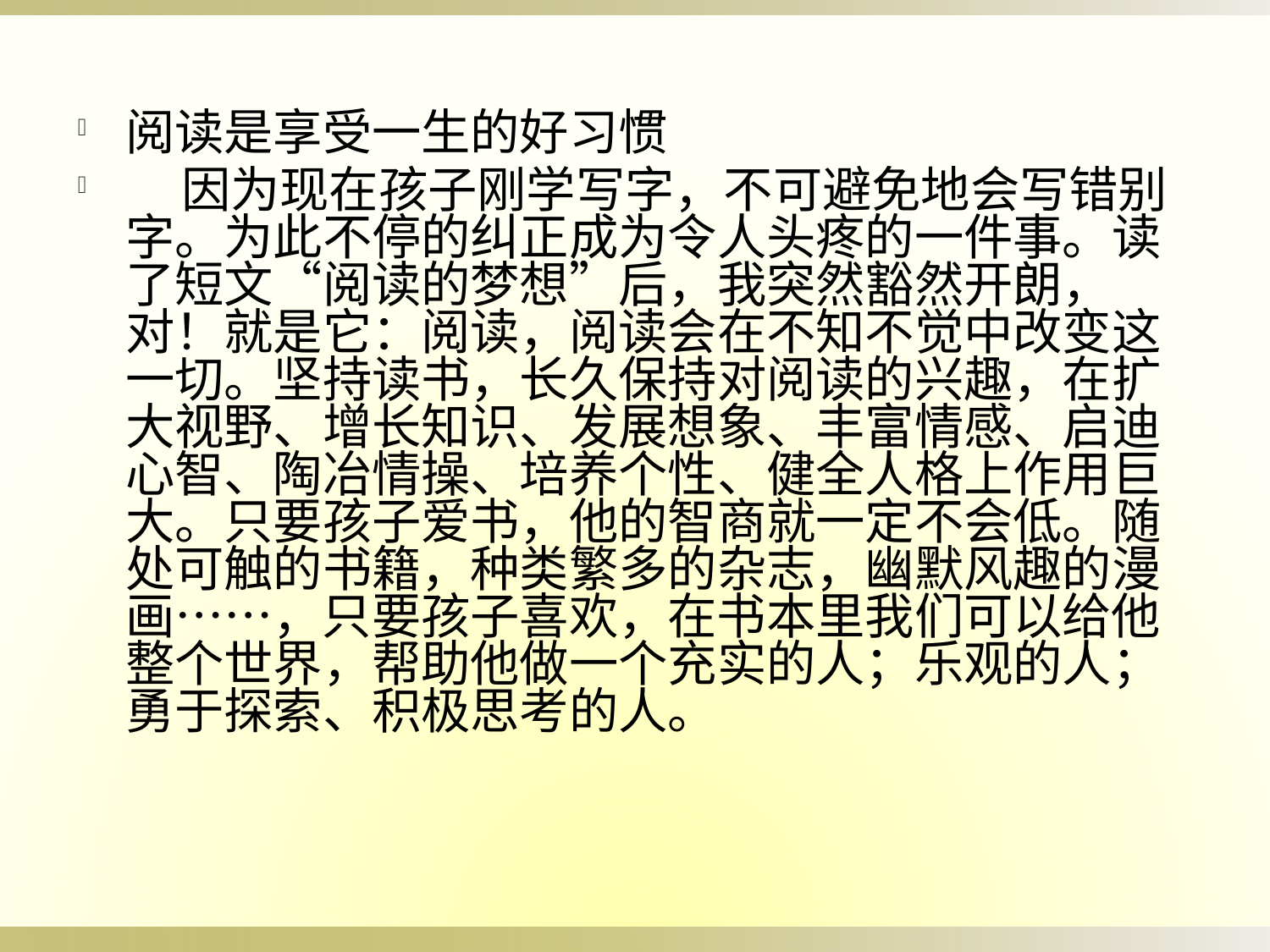

阅读是享受一生的好习惯
    因为现在孩子刚学写字，不可避免地会写错别字。为此不停的纠正成为令人头疼的一件事。读了短文“阅读的梦想”后，我突然豁然开朗，对！就是它：阅读，阅读会在不知不觉中改变这一切。坚持读书，长久保持对阅读的兴趣，在扩大视野、增长知识、发展想象、丰富情感、启迪心智、陶冶情操、培养个性、健全人格上作用巨大。只要孩子爱书，他的智商就一定不会低。随处可触的书籍，种类繁多的杂志，幽默风趣的漫画……，只要孩子喜欢，在书本里我们可以给他整个世界，帮助他做一个充实的人；乐观的人；勇于探索、积极思考的人。